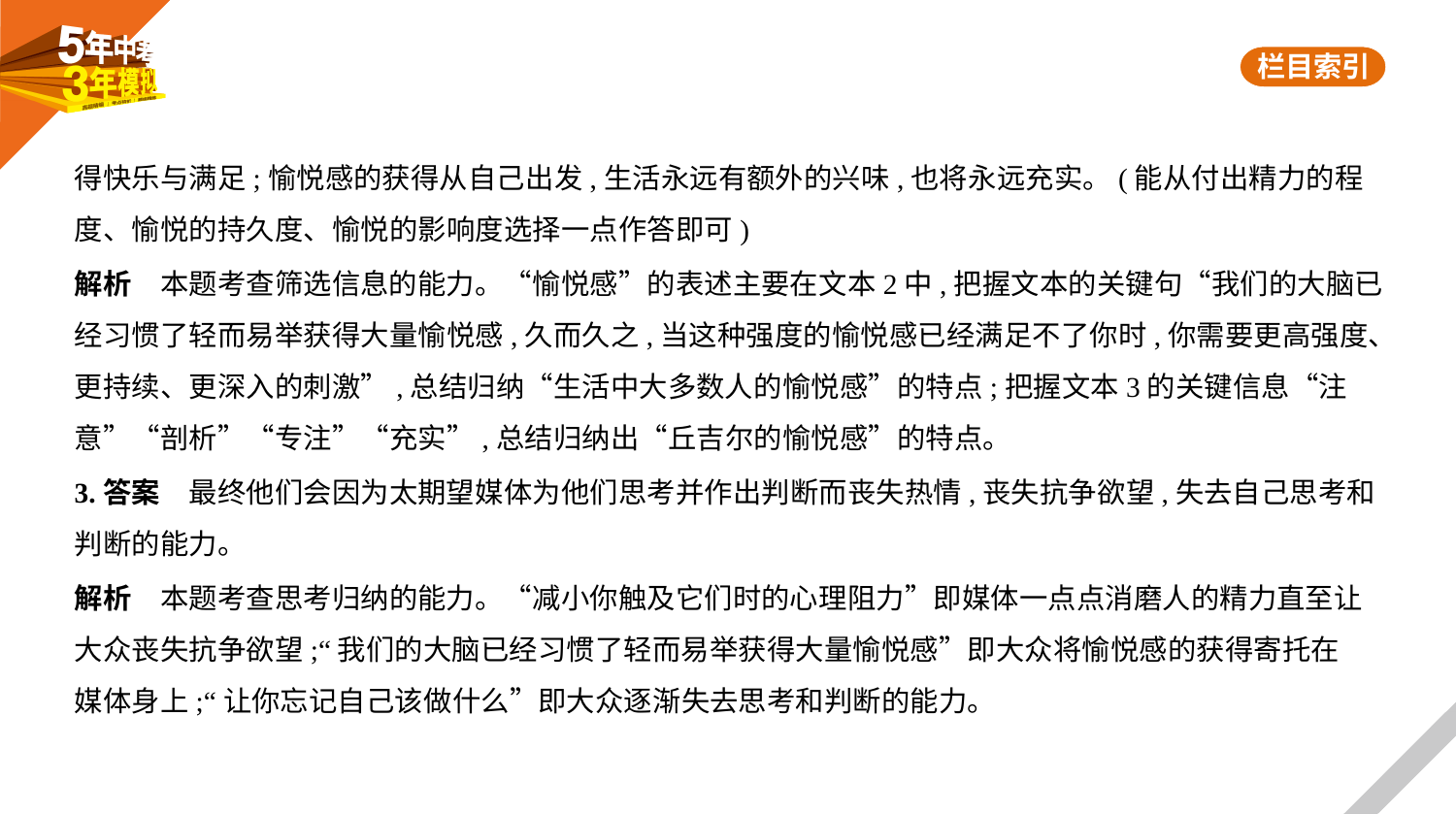

得快乐与满足;愉悦感的获得从自己出发,生活永远有额外的兴味,也将永远充实。(能从付出精力的程
度、愉悦的持久度、愉悦的影响度选择一点作答即可)
解析　本题考查筛选信息的能力。“愉悦感”的表述主要在文本2中,把握文本的关键句“我们的大脑已
经习惯了轻而易举获得大量愉悦感,久而久之,当这种强度的愉悦感已经满足不了你时,你需要更高强度、
更持续、更深入的刺激”,总结归纳“生活中大多数人的愉悦感”的特点;把握文本3的关键信息“注
意”“剖析”“专注”“充实”,总结归纳出“丘吉尔的愉悦感”的特点。
3.答案　最终他们会因为太期望媒体为他们思考并作出判断而丧失热情,丧失抗争欲望,失去自己思考和
判断的能力。
解析　本题考查思考归纳的能力。“减小你触及它们时的心理阻力”即媒体一点点消磨人的精力直至让
大众丧失抗争欲望;“我们的大脑已经习惯了轻而易举获得大量愉悦感”即大众将愉悦感的获得寄托在
媒体身上;“让你忘记自己该做什么”即大众逐渐失去思考和判断的能力。